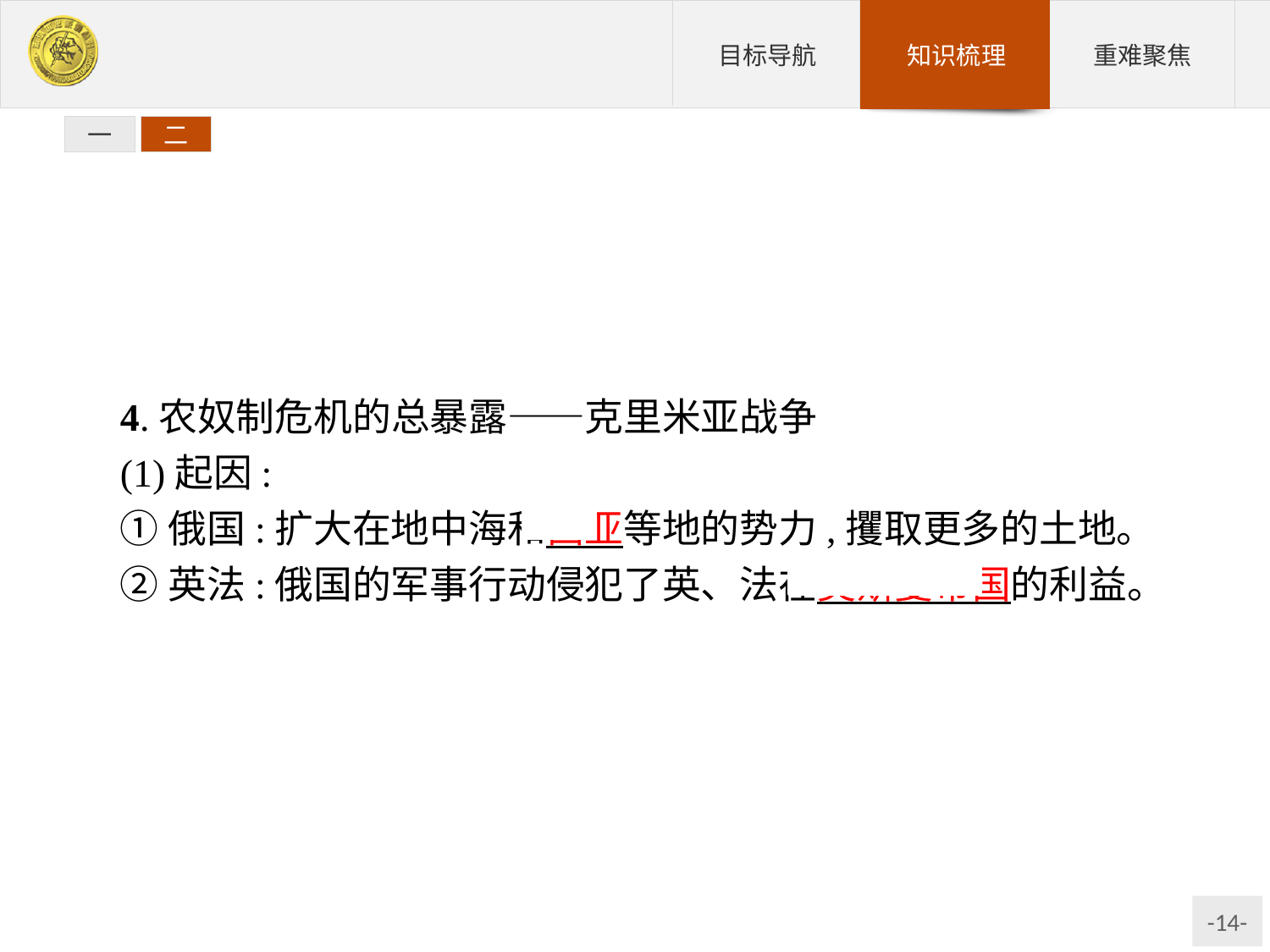

一
二
4.农奴制危机的总暴露——克里米亚战争
(1)起因:
①俄国:扩大在地中海和西亚等地的势力,攫取更多的土地。
②英法:俄国的军事行动侵犯了英、法在奥斯曼帝国的利益。